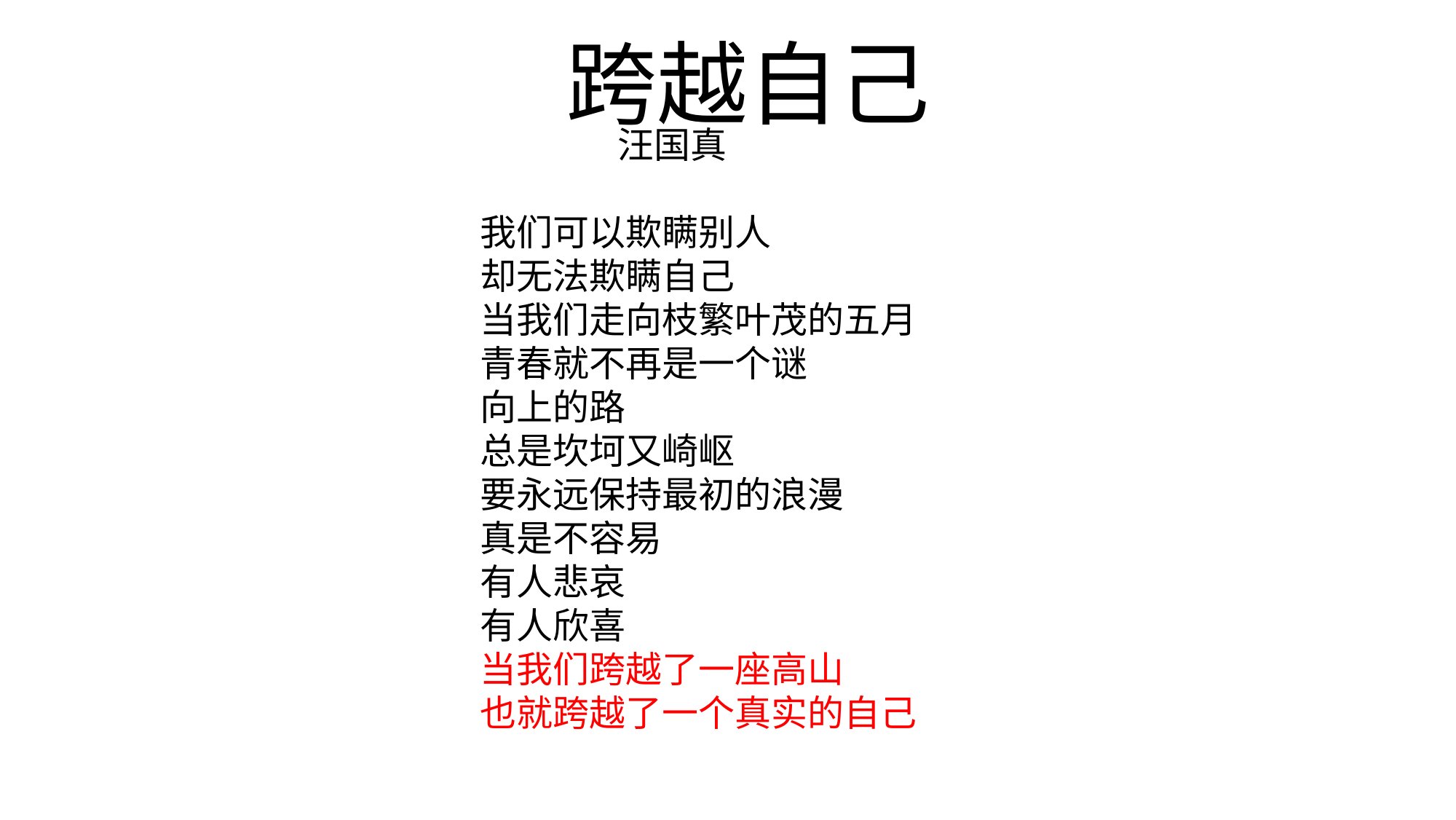

跨越自己

　　                                          汪国真

　　              我们可以欺瞒别人
　　              却无法欺瞒自己
　　              当我们走向枝繁叶茂的五月
　　              青春就不再是一个谜
　　              向上的路
　　              总是坎坷又崎岖
　　              要永远保持最初的浪漫
　　              真是不容易
　　              有人悲哀
　　              有人欣喜
　　              当我们跨越了一座高山
　　              也就跨越了一个真实的自己